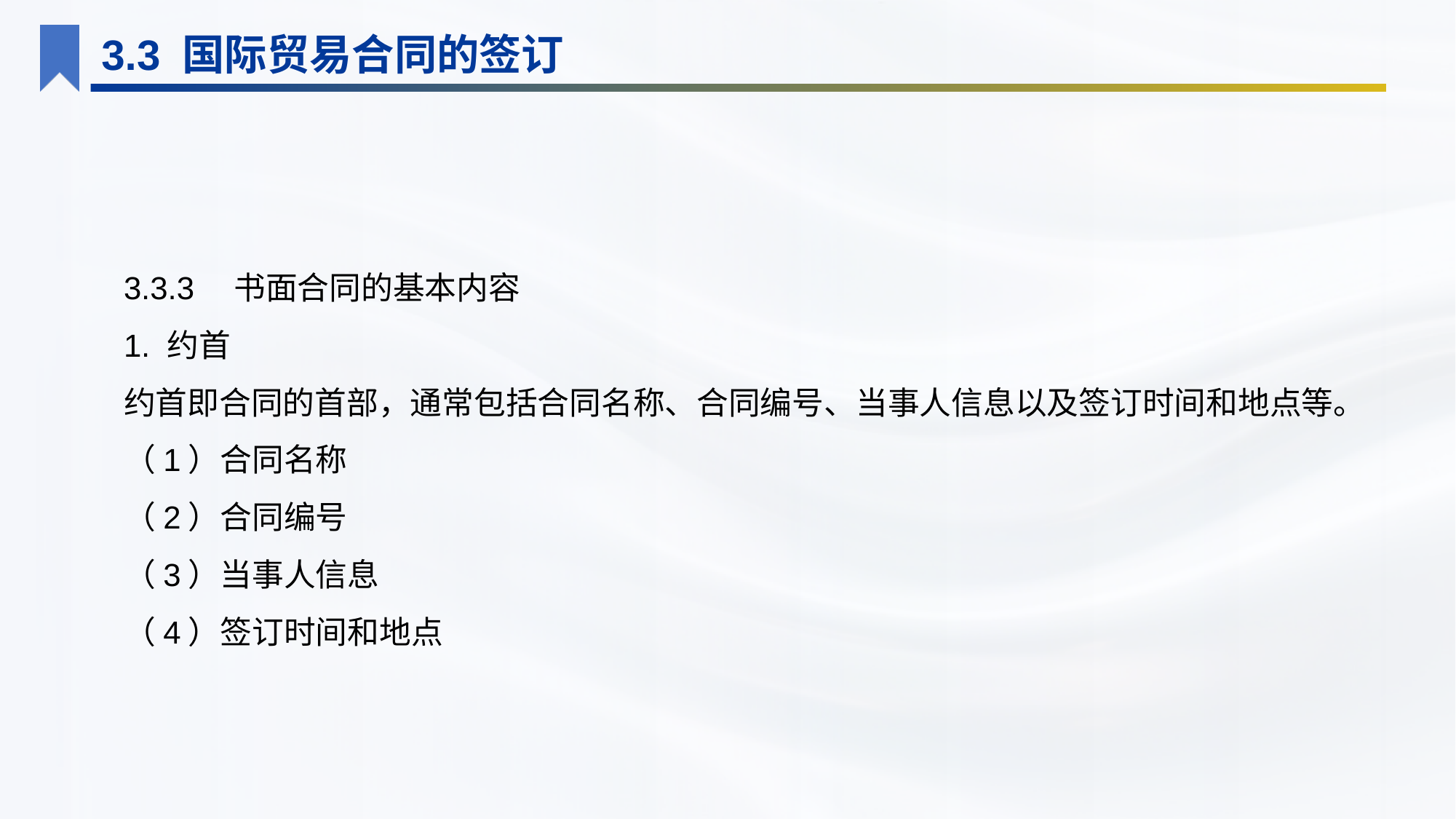

3.3 国际贸易合同的签订
3.3.3　书面合同的基本内容
1. 约首
约首即合同的首部，通常包括合同名称、合同编号、当事人信息以及签订时间和地点等。
（1）合同名称
（2）合同编号
（3）当事人信息
（4）签订时间和地点